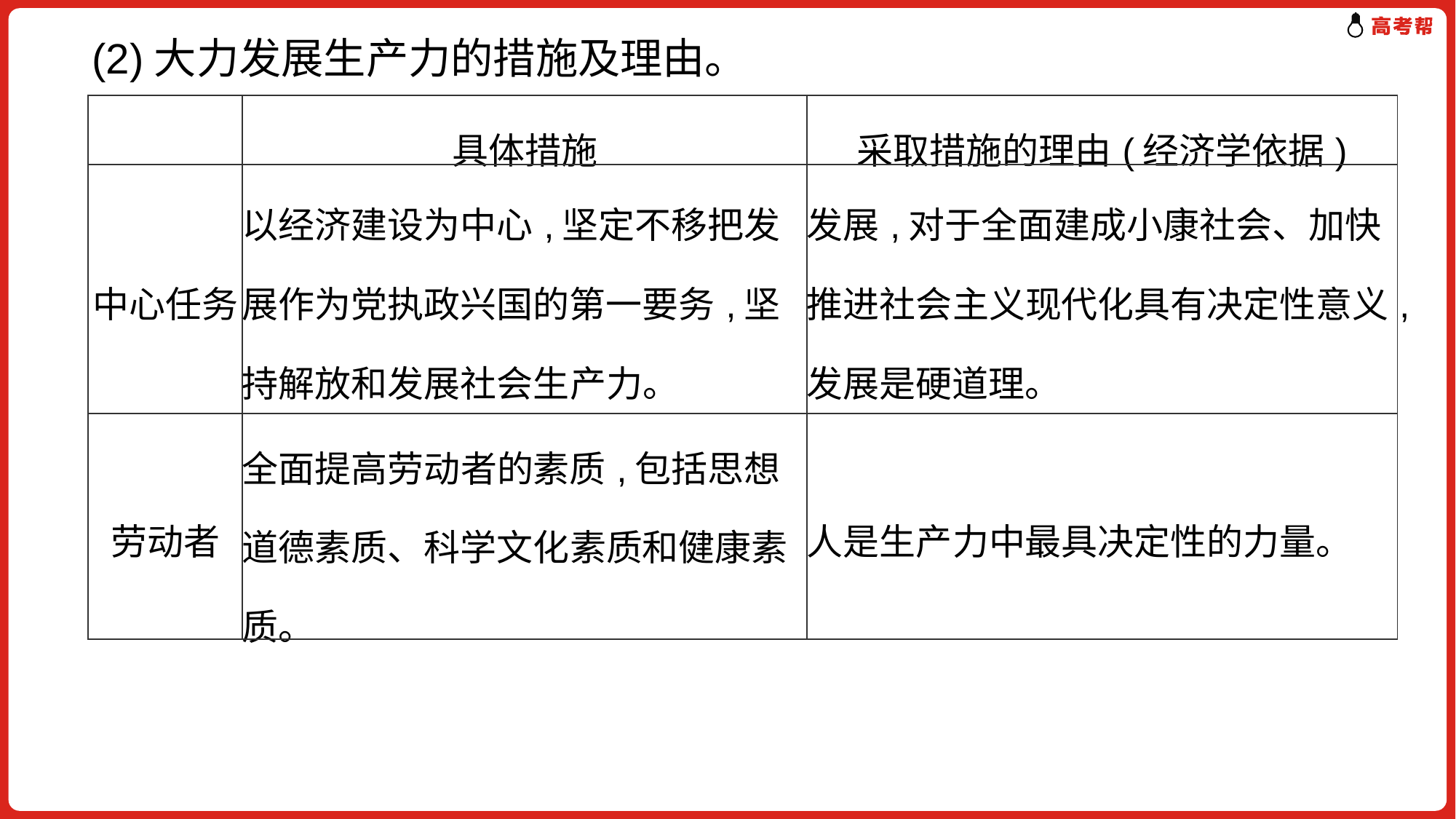

(2)大力发展生产力的措施及理由。
|  | 具体措施 | 采取措施的理由(经济学依据) |
| --- | --- | --- |
| 中心任务 | 以经济建设为中心,坚定不移把发展作为党执政兴国的第一要务,坚持解放和发展社会生产力。 | 发展,对于全面建成小康社会、加快推进社会主义现代化具有决定性意义,发展是硬道理。 |
| 劳动者 | 全面提高劳动者的素质,包括思想道德素质、科学文化素质和健康素质。 | 人是生产力中最具决定性的力量。 |